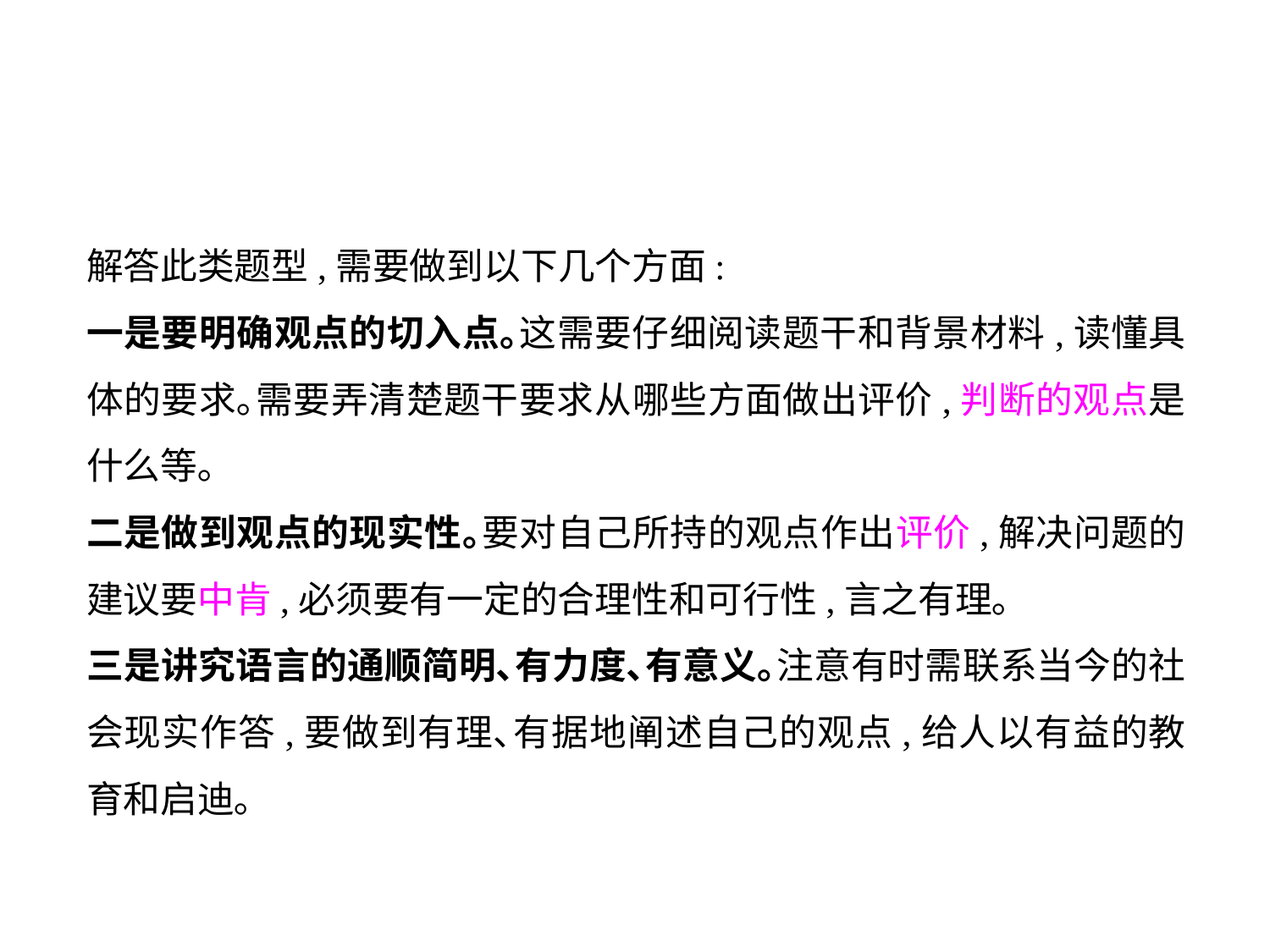

解答此类题型,需要做到以下几个方面:
一是要明确观点的切入点｡这需要仔细阅读题干和背景材料,读懂具体的要求｡需要弄清楚题干要求从哪些方面做出评价,判断的观点是什么等｡
二是做到观点的现实性｡要对自己所持的观点作出评价,解决问题的建议要中肯,必须要有一定的合理性和可行性,言之有理｡
三是讲究语言的通顺简明､有力度､有意义｡注意有时需联系当今的社会现实作答,要做到有理､有据地阐述自己的观点,给人以有益的教育和启迪｡